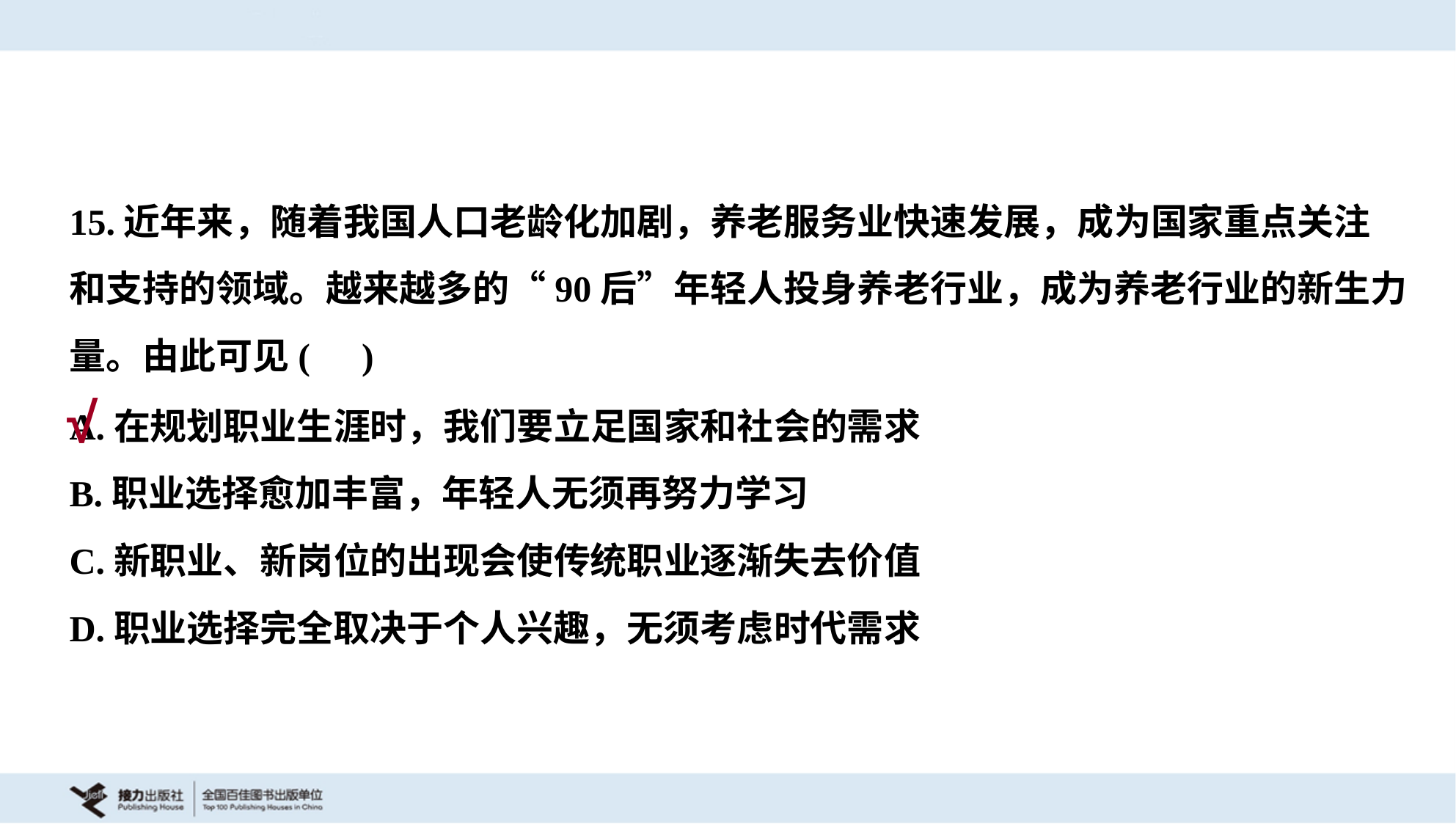

15.近年来，随着我国人口老龄化加剧，养老服务业快速发展，成为国家重点关注
和支持的领域。越来越多的“90后”年轻人投身养老行业，成为养老行业的新生力
量。由此可见(     )
A.在规划职业生涯时，我们要立足国家和社会的需求
B.职业选择愈加丰富，年轻人无须再努力学习
C.新职业、新岗位的出现会使传统职业逐渐失去价值
D.职业选择完全取决于个人兴趣，无须考虑时代需求
√